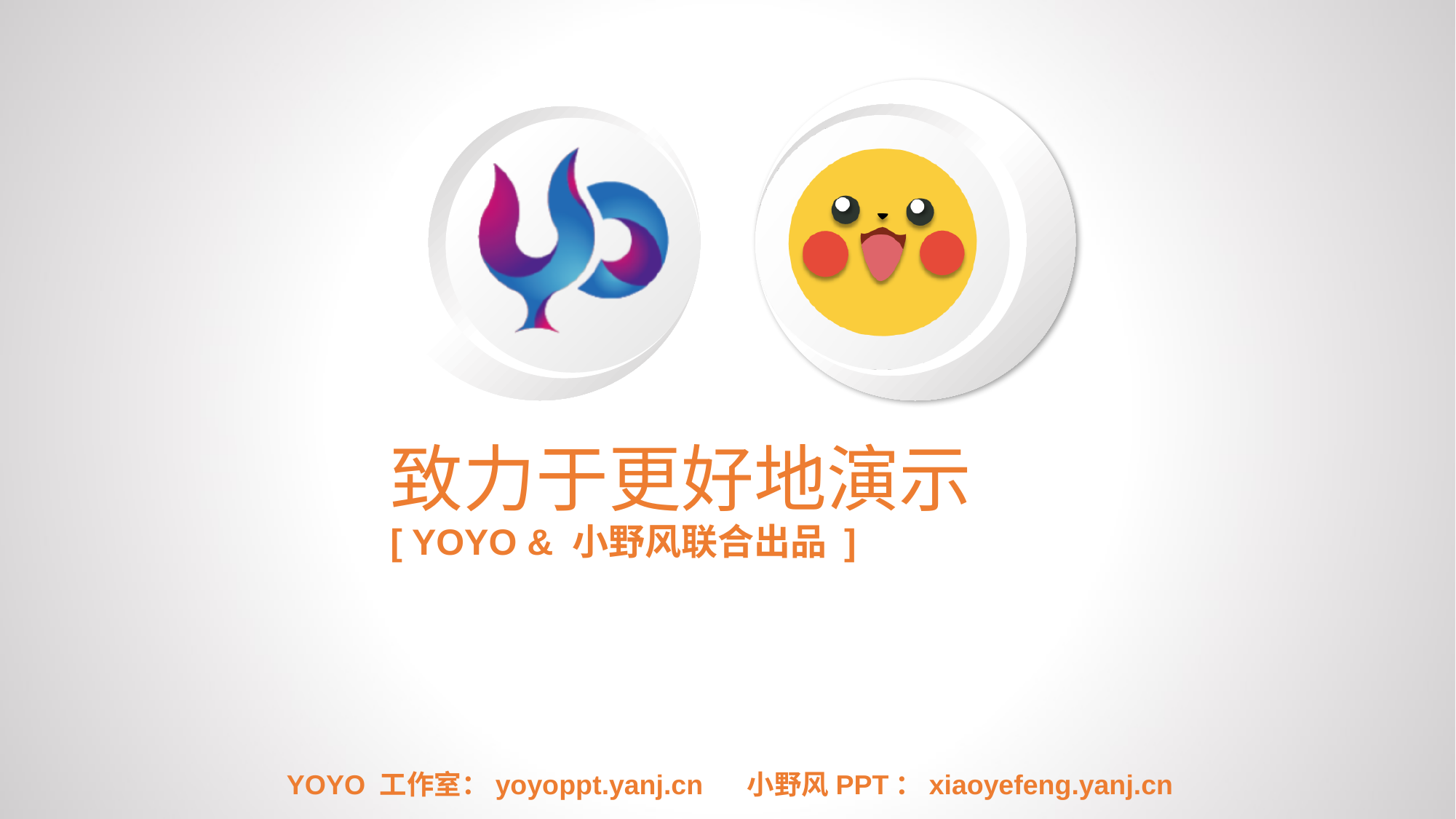

致力于更好地演示
[ YOYO & 小野风联合出品 ]
YOYO 工作室：yoyoppt.yanj.cn
小野风PPT：xiaoyefeng.yanj.cn